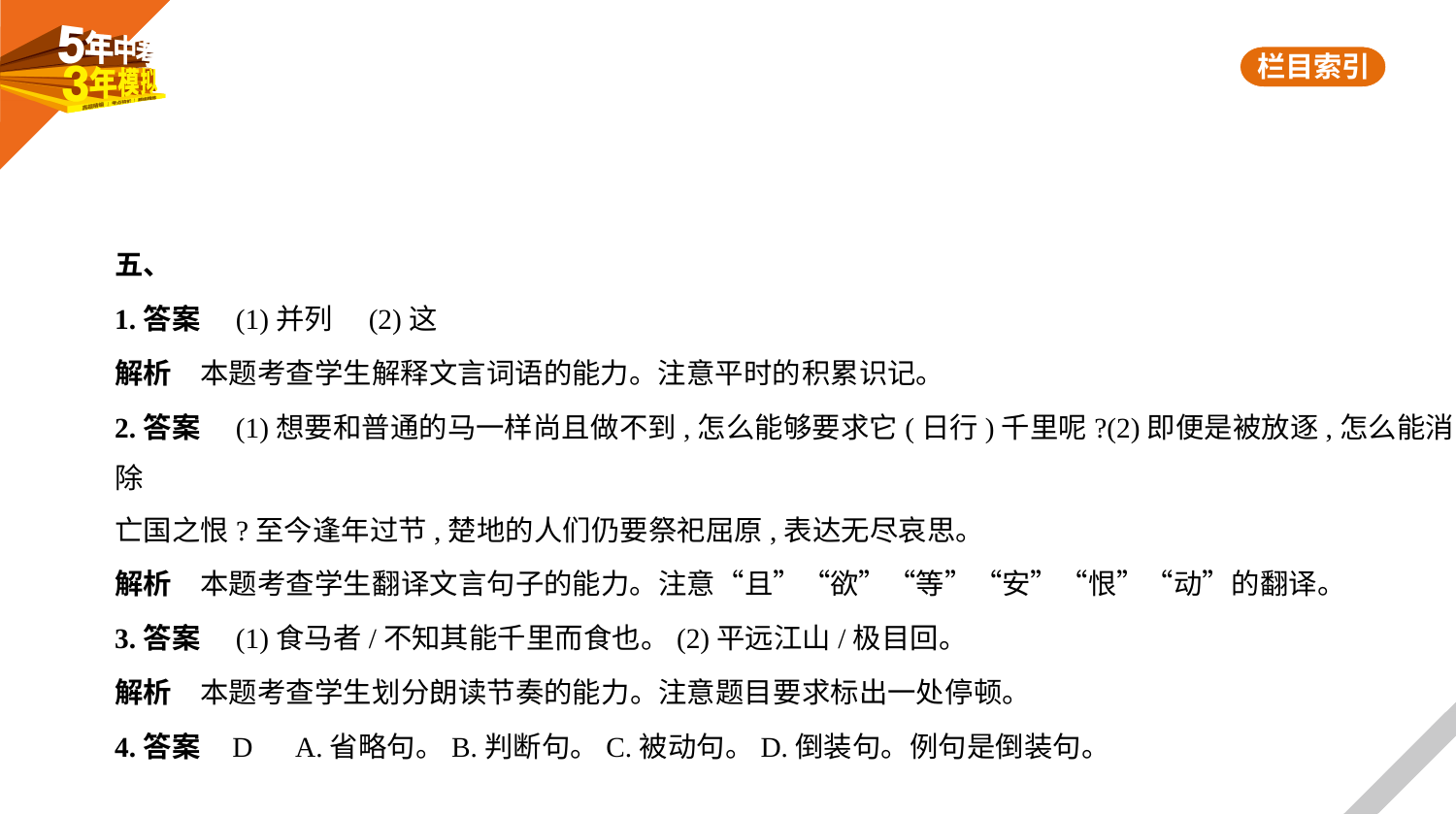

五、
1.答案　(1)并列　(2)这
解析　本题考查学生解释文言词语的能力。注意平时的积累识记。
2.答案　(1)想要和普通的马一样尚且做不到,怎么能够要求它(日行)千里呢?(2)即便是被放逐,怎么能消除
亡国之恨?至今逢年过节,楚地的人们仍要祭祀屈原,表达无尽哀思。
解析　本题考查学生翻译文言句子的能力。注意“且”“欲”“等”“安”“恨”“动”的翻译。
3.答案　(1)食马者/不知其能千里而食也。(2)平远江山/极目回。
解析　本题考查学生划分朗读节奏的能力。注意题目要求标出一处停顿。
4.答案    D　A.省略句。B.判断句。C.被动句。D.倒装句。例句是倒装句。